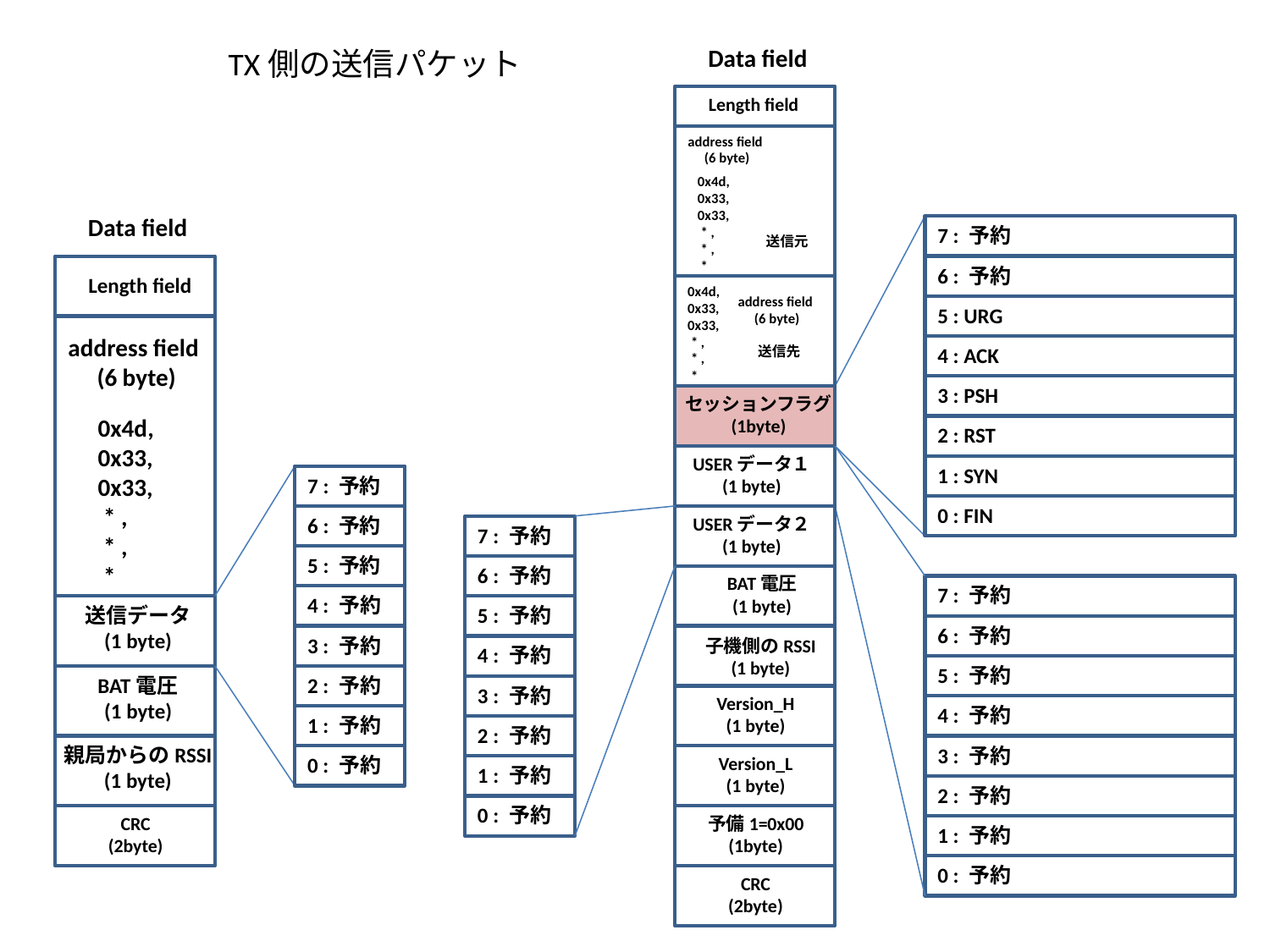

# TX側の送信パケット
Data field

Length field

address field
(6 byte)
0x4d,
0x33,
0x33,
 * ,
 * ,
 *
Data field

7 : 予約
送信元

6 : 予約
Length field

0x4d,
0x33,
0x33,
 * ,
 * ,
 *
address field
(6 byte)

5 : URG

address field
(6 byte)
送信先

4 : ACK

3 : PSH

セッションフラグ
(1byte)
0x4d,
0x33,
0x33,
 * ,
 * ,
 *

2 : RST

USERデータ１
(1 byte)

1 : SYN

7 : 予約

0 : FIN

6 : 予約

USERデータ２
(1 byte)

7 : 予約

5 : 予約

6 : 予約

BAT電圧
(1 byte)

7 : 予約

4 : 予約

送信データ
(1 byte)

5 : 予約

6 : 予約

3 : 予約

子機側のRSSI
(1 byte)

4 : 予約

5 : 予約

BAT電圧
(1 byte)

2 : 予約

3 : 予約

Version_H
(1 byte)

4 : 予約

1 : 予約

2 : 予約

親局からのRSSI
(1 byte)

3 : 予約

0 : 予約

Version_L
(1 byte)

1 : 予約

2 : 予約

0 : 予約

CRC
(2byte)

予備1=0x00
(1byte)

1 : 予約

0 : 予約

CRC
(2byte)